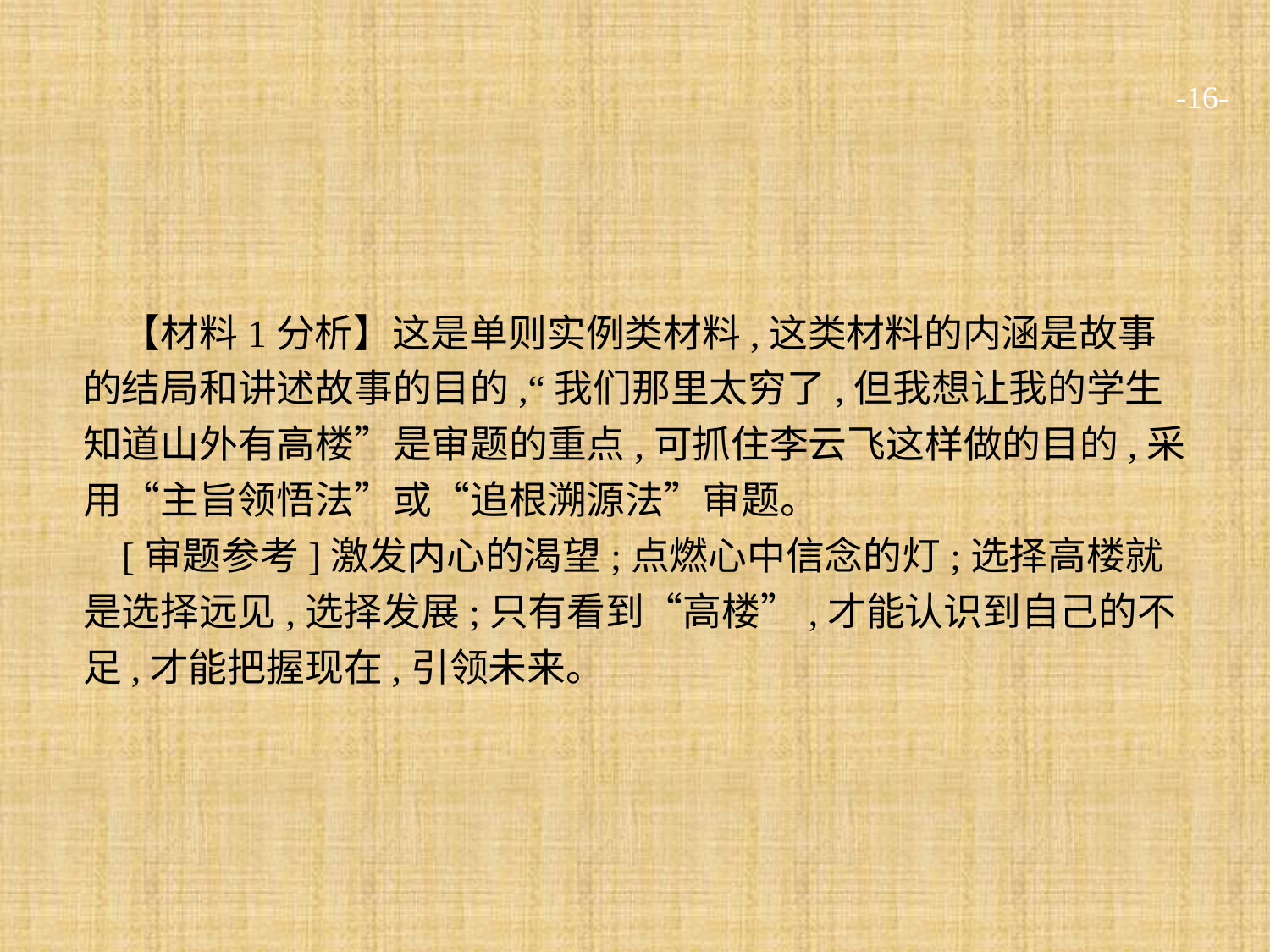

-16-
【材料1分析】这是单则实例类材料,这类材料的内涵是故事的结局和讲述故事的目的,“我们那里太穷了,但我想让我的学生知道山外有高楼”是审题的重点,可抓住李云飞这样做的目的,采用“主旨领悟法”或“追根溯源法”审题。
[审题参考]激发内心的渴望;点燃心中信念的灯;选择高楼就是选择远见,选择发展;只有看到“高楼”,才能认识到自己的不足,才能把握现在,引领未来。